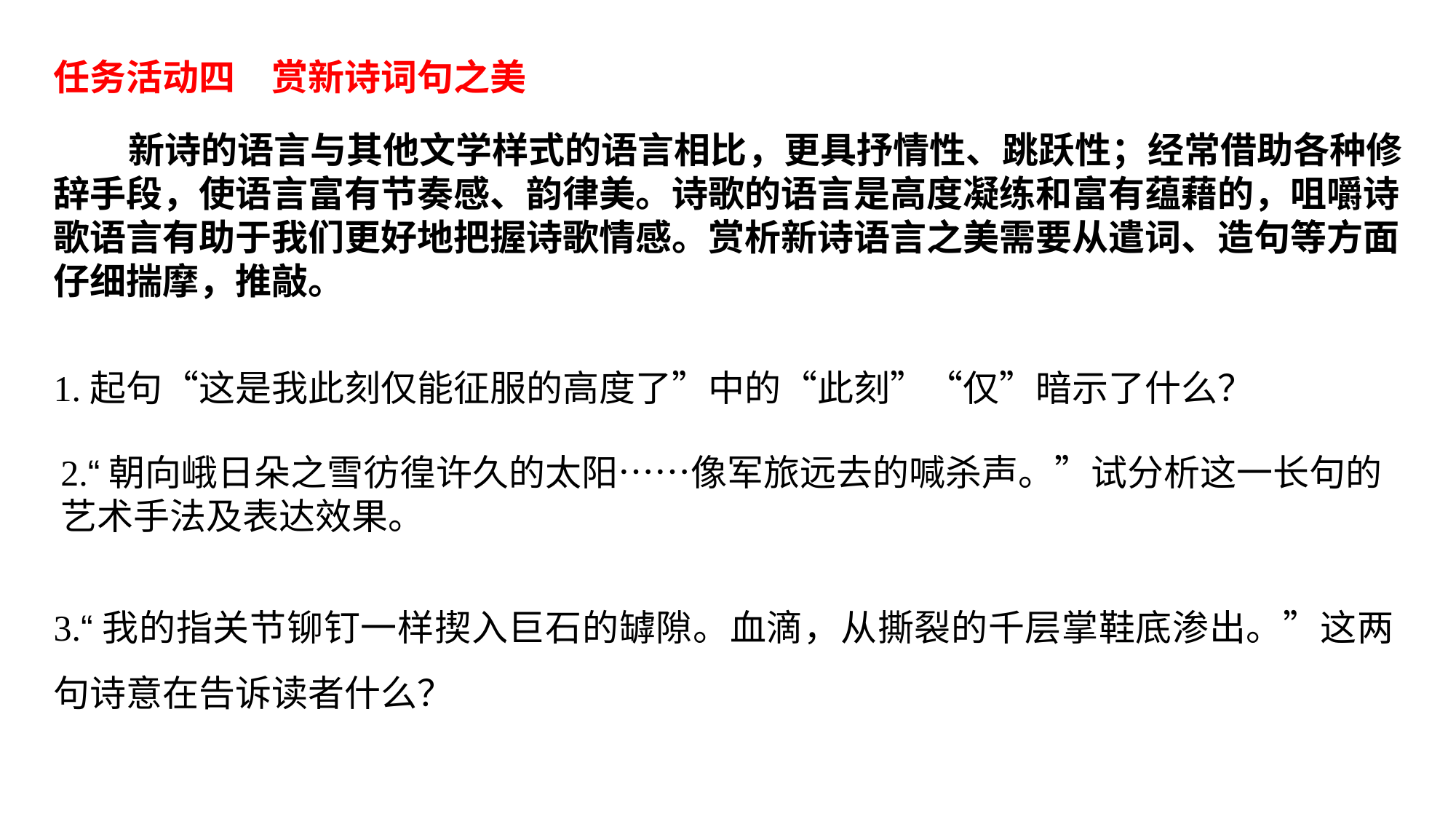

任务活动四　赏新诗词句之美
         新诗的语言与其他文学样式的语言相比，更具抒情性、跳跃性；经常借助各种修辞手段，使语言富有节奏感、韵律美。诗歌的语言是高度凝练和富有蕴藉的，咀嚼诗歌语言有助于我们更好地把握诗歌情感。赏析新诗语言之美需要从遣词、造句等方面仔细揣摩，推敲。
1.起句“这是我此刻仅能征服的高度了”中的“此刻”“仅”暗示了什么？

2.“朝向峨日朵之雪彷徨许久的太阳……像军旅远去的喊杀声。”试分析这一长句的艺术手法及表达效果。
3.“我的指关节铆钉一样揳入巨石的罅隙。血滴，从撕裂的千层掌鞋底渗出。”这两句诗意在告诉读者什么？